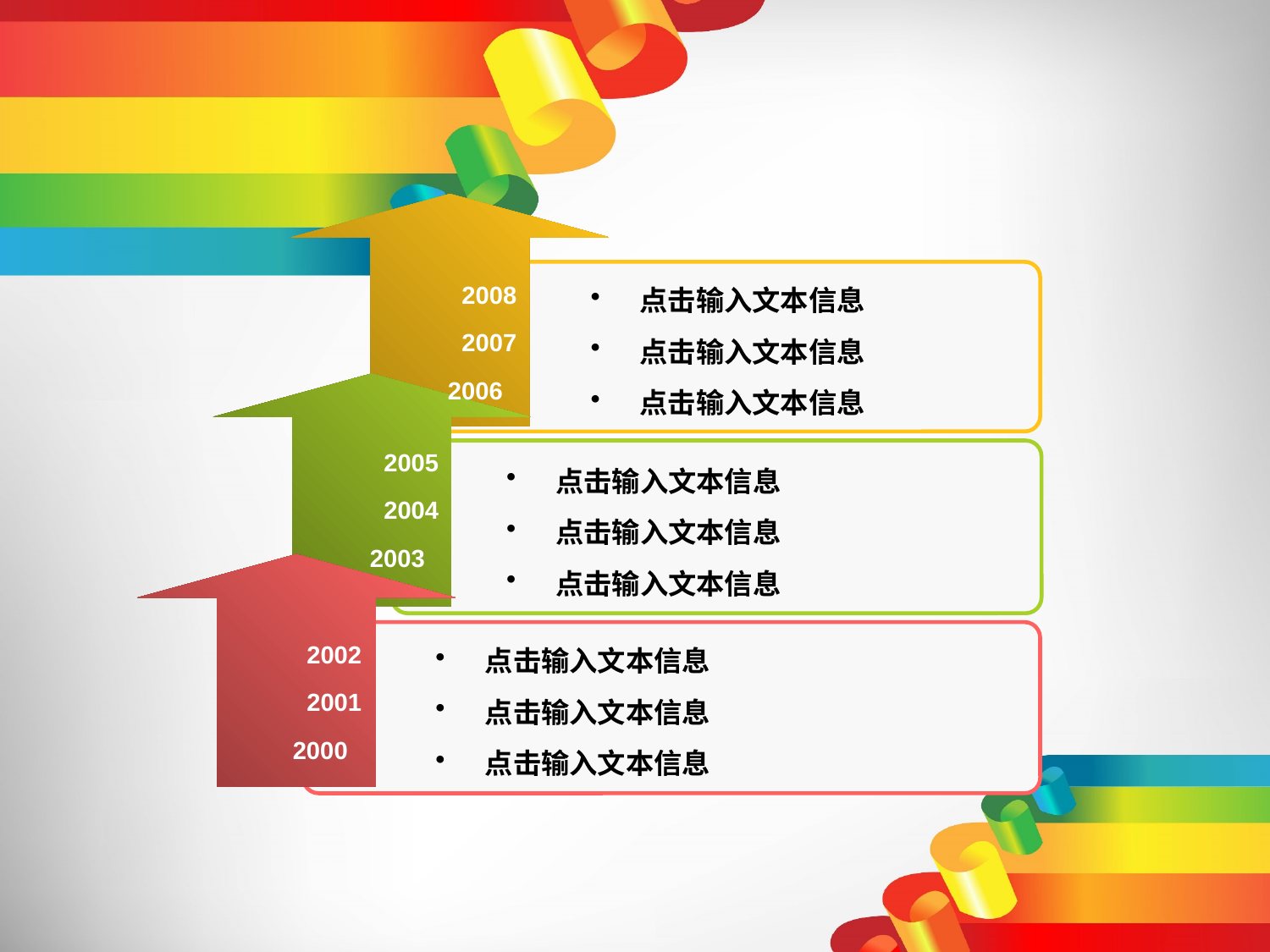

2008
2007
2006
  点击输入文本信息
  点击输入文本信息
  点击输入文本信息

2005
2004
2003

  点击输入文本信息
  点击输入文本信息
  点击输入文本信息

2002
2001
2000
  点击输入文本信息
  点击输入文本信息
  点击输入文本信息